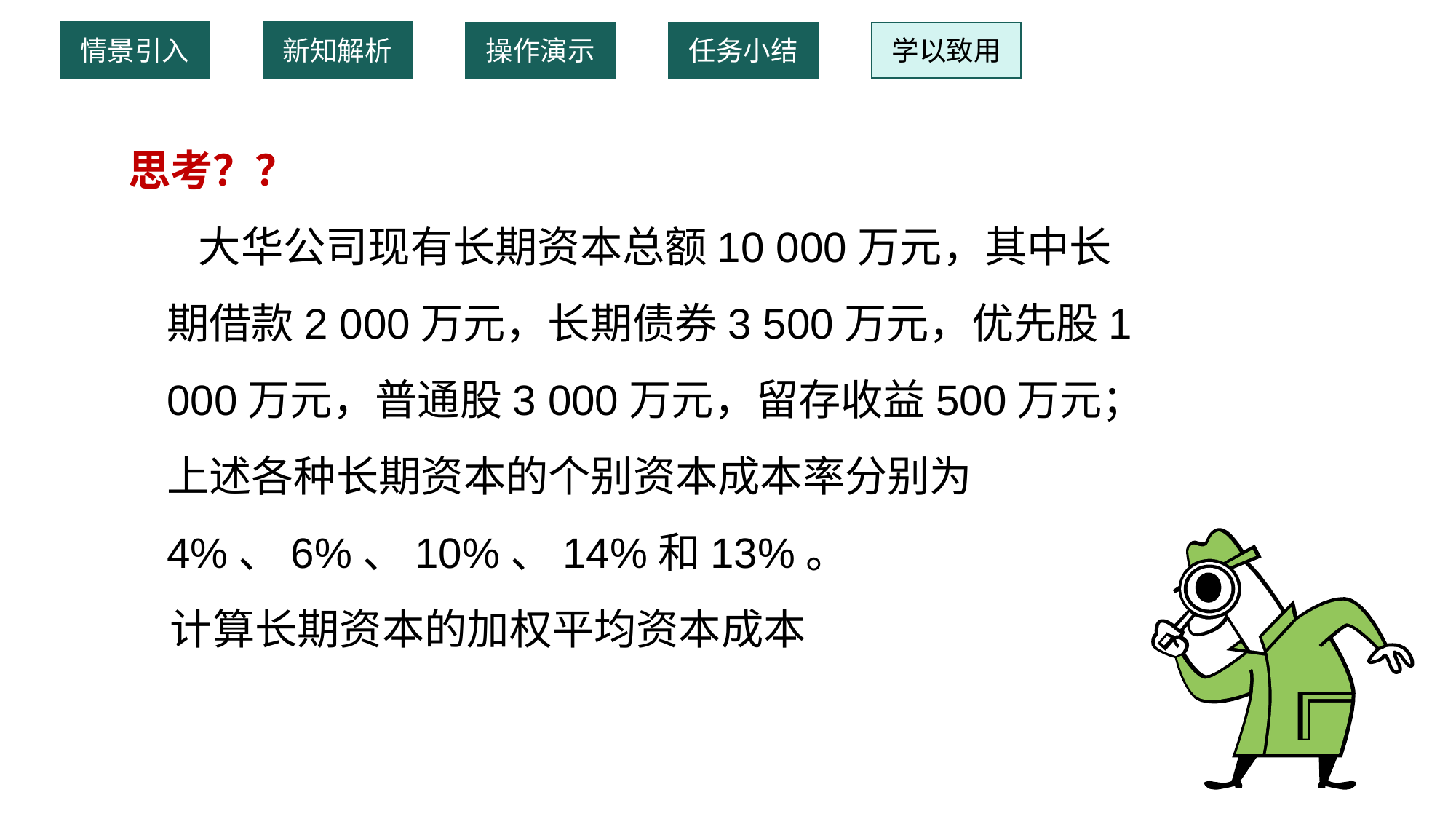

情景引入
新知解析
操作演示
任务小结
学以致用
   思考？？
         大华公司现有长期资本总额10 000万元，其中长期借款2 000万元，长期债券3 500万元，优先股1 000万元，普通股3 000万元，留存收益500万元；上述各种长期资本的个别资本成本率分别为4%、6%、10%、14%和13%。
      计算长期资本的加权平均资本成本